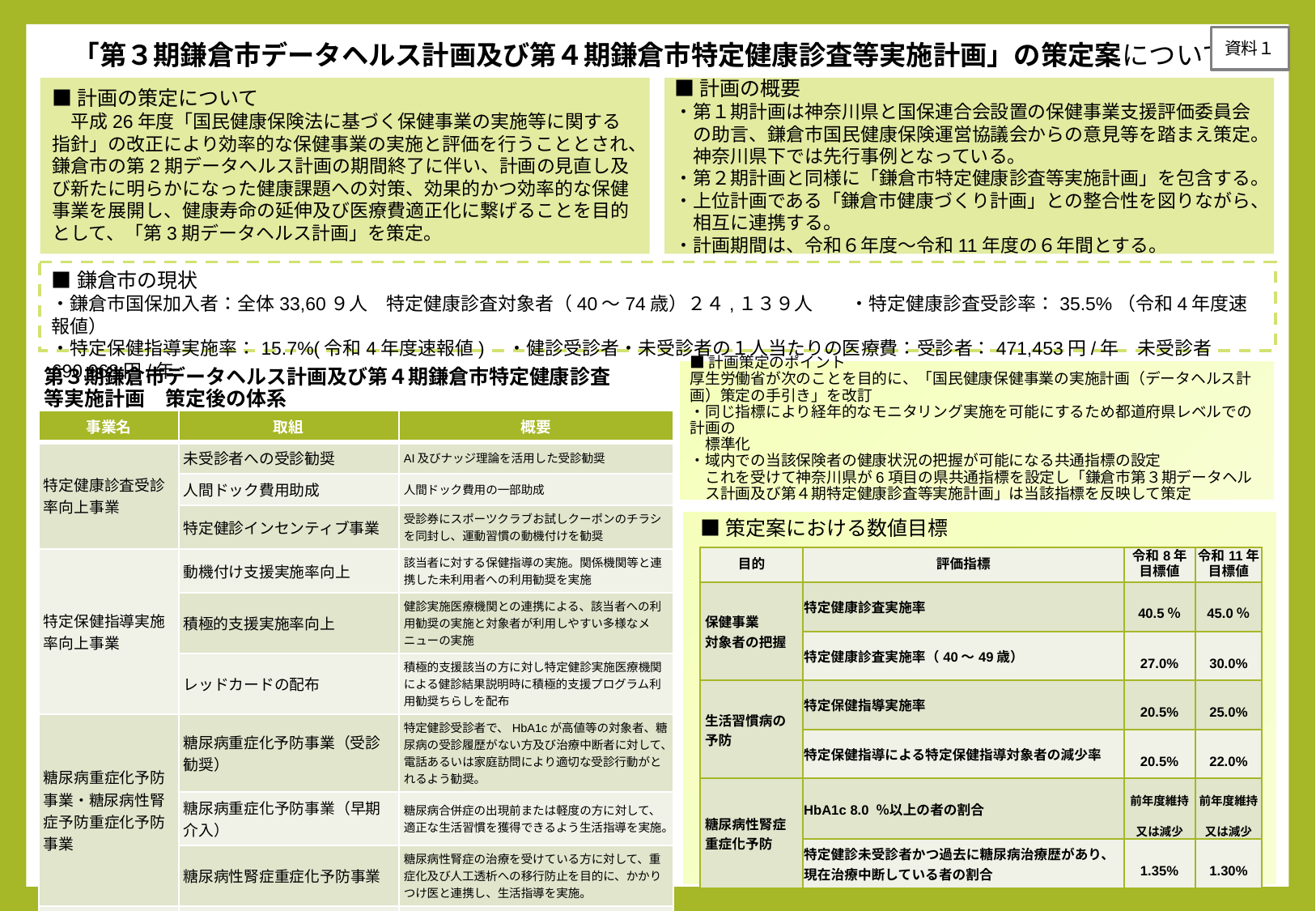

資料１
# ｢第３期鎌倉市データヘルス計画及び第４期鎌倉市特定健康診査等実施計画」の策定案について
■計画の策定について
　平成26年度「国民健康保険法に基づく保健事業の実施等に関する指針」の改正により効率的な保健事業の実施と評価を行うこととされ、鎌倉市の第2期データヘルス計画の期間終了に伴い、計画の見直し及び新たに明らかになった健康課題への対策、効果的かつ効率的な保健事業を展開し、健康寿命の延伸及び医療費適正化に繋げることを目的として、「第3期データヘルス計画」を策定。
■計画の概要
・第１期計画は神奈川県と国保連合会設置の保健事業支援評価委員会
　の助言、鎌倉市国民健康保険運営協議会からの意見等を踏まえ策定。
　神奈川県下では先行事例となっている。
・第２期計画と同様に「鎌倉市特定健康診査等実施計画」を包含する。
・上位計画である「鎌倉市健康づくり計画」との整合性を図りながら、
　相互に連携する。
・計画期間は、令和６年度～令和11年度の６年間とする。
■鎌倉市の現状
・鎌倉市国保加入者：全体33,60９人　特定健康診査対象者（40～74歳）２４,１３９人　　・特定健康診査受診率：35.5%（令和4年度速報値）
・特定保健指導実施率：15.7%(令和4年度速報値)　・健診受診者・未受診者の１人当たりの医療費：受診者：471,453円/年　未受診者690,968円/年
第３期鎌倉市データヘルス計画及び第４期鎌倉市特定健康診査等実施計画　策定後の体系

■計画策定のポイント
厚生労働省が次のことを目的に、「国民健康保健事業の実施計画（データヘルス計画）策定の手引き」を改訂
・同じ指標により経年的なモニタリング実施を可能にするため都道府県レベルでの計画の
　標準化
・域内での当該保険者の健康状況の把握が可能になる共通指標の設定
　これを受けて神奈川県が6項目の県共通指標を設定し「鎌倉市第３期データヘル
　ス計画及び第４期特定健康診査等実施計画」は当該指標を反映して策定

| 事業名 | 取組 | 概要 |
| --- | --- | --- |
| 特定健康診査受診率向上事業 | 未受診者への受診勧奨 | AI及びナッジ理論を活用した受診勧奨 |
|  | 人間ドック費用助成 | 人間ドック費用の一部助成 |
|  | 特定健診インセンティブ事業 | 受診券にスポーツクラブお試しクーポンのチラシを同封し、運動習慣の動機付けを勧奨 |
| 特定保健指導実施率向上事業 | 動機付け支援実施率向上 | 該当者に対する保健指導の実施。関係機関等と連携した未利用者への利用勧奨を実施 |
|  | 積極的支援実施率向上 | 健診実施医療機関との連携による、該当者への利用勧奨の実施と対象者が利用しやすい多様なメニューの実施 |
|  | レッドカードの配布 | 積極的支援該当の方に対し特定健診実施医療機関による健診結果説明時に積極的支援プログラム利用勧奨ちらしを配布 |
| 糖尿病重症化予防事業・糖尿病性腎症予防重症化予防事業 | 糖尿病重症化予防事業（受診勧奨） | 特定健診受診者で、HbA1cが高値等の対象者、糖尿病の受診履歴がない方及び治療中断者に対して、電話あるいは家庭訪問により適切な受診行動がとれるよう勧奨。 |
|  | 糖尿病重症化予防事業（早期介入） | 糖尿病合併症の出現前または軽度の方に対して、適正な生活習慣を獲得できるよう生活指導を実施。 |
|  | 糖尿病性腎症重症化予防事業 | 糖尿病性腎症の治療を受けている方に対して、重症化及び人工透析への移行防止を目的に、かかりつけ医と連携し、生活指導を実施。 |
| 適正受診啓発事業 | 重複多受診対象者の把握及び通知、面談 | 対象者へ重複多受診の状況について通知し必要に応じた面談の実施、状況確認による適切な措置 |
■策定案における数値目標

| 目的 | 評価指標 | 令和8年 目標値 | 令和11年 目標値 |
| --- | --- | --- | --- |
| 保健事業 対象者の把握 | 特定健康診査実施率 | 40.5％ | 45.0％ |
|  | 特定健康診査実施率（40～49歳） | 27.0% | 30.0% |
| 生活習慣病の予防 | 特定保健指導実施率 | 20.5% | 25.0% |
|  | 特定保健指導による特定保健指導対象者の減少率 | 20.5% | 22.0% |
| 糖尿病性腎症重症化予防 | HbA1c 8.0 ％以上の者の割合 | 前年度維持 又は減少 | 前年度維持 又は減少 |
|  | 特定健診未受診者かつ過去に糖尿病治療歴があり、 現在治療中断している者の割合 | 1.35% | 1.30% |